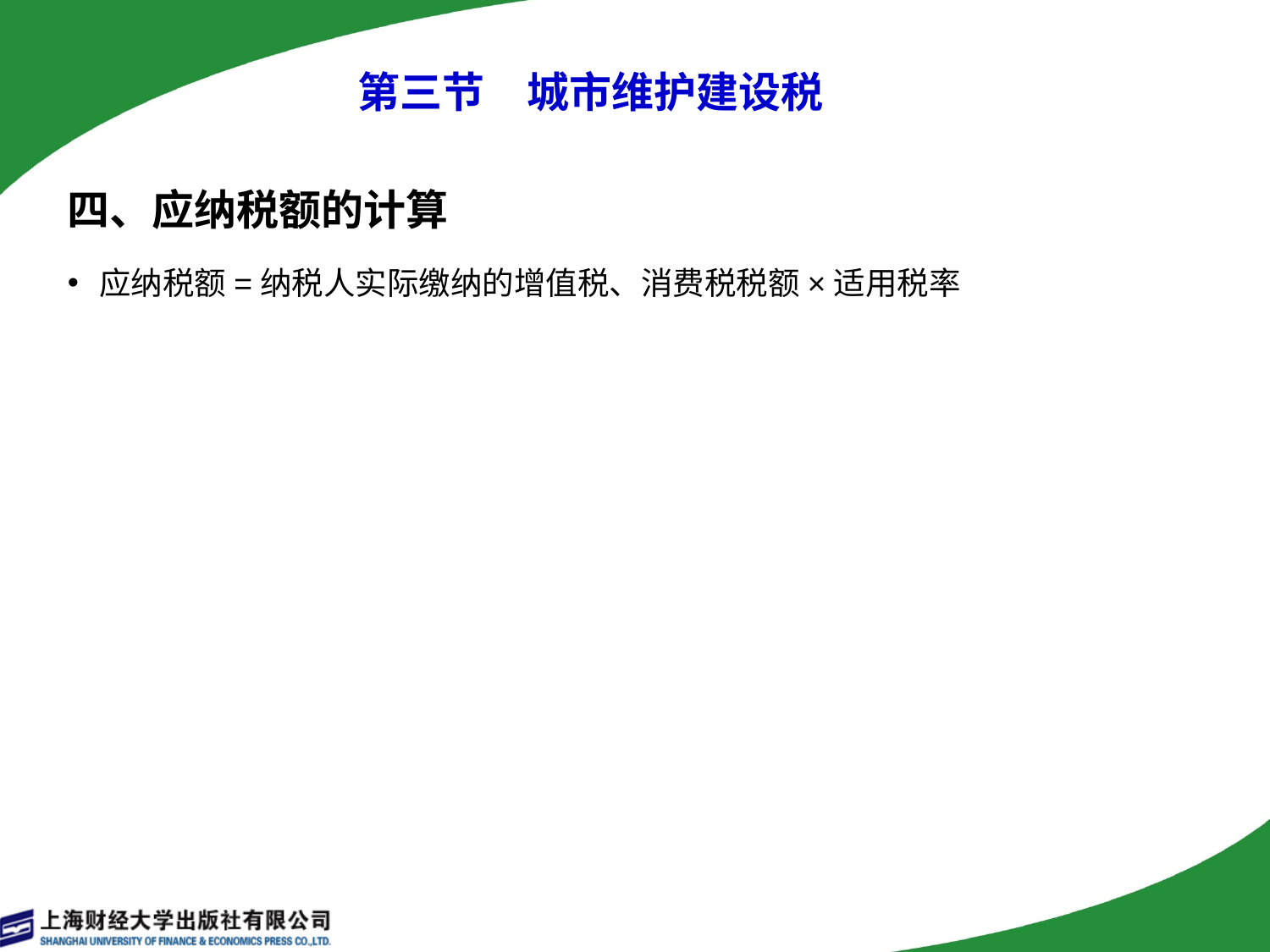

# 第三节　城市维护建设税
四、应纳税额的计算
应纳税额=纳税人实际缴纳的增值税、消费税税额×适用税率